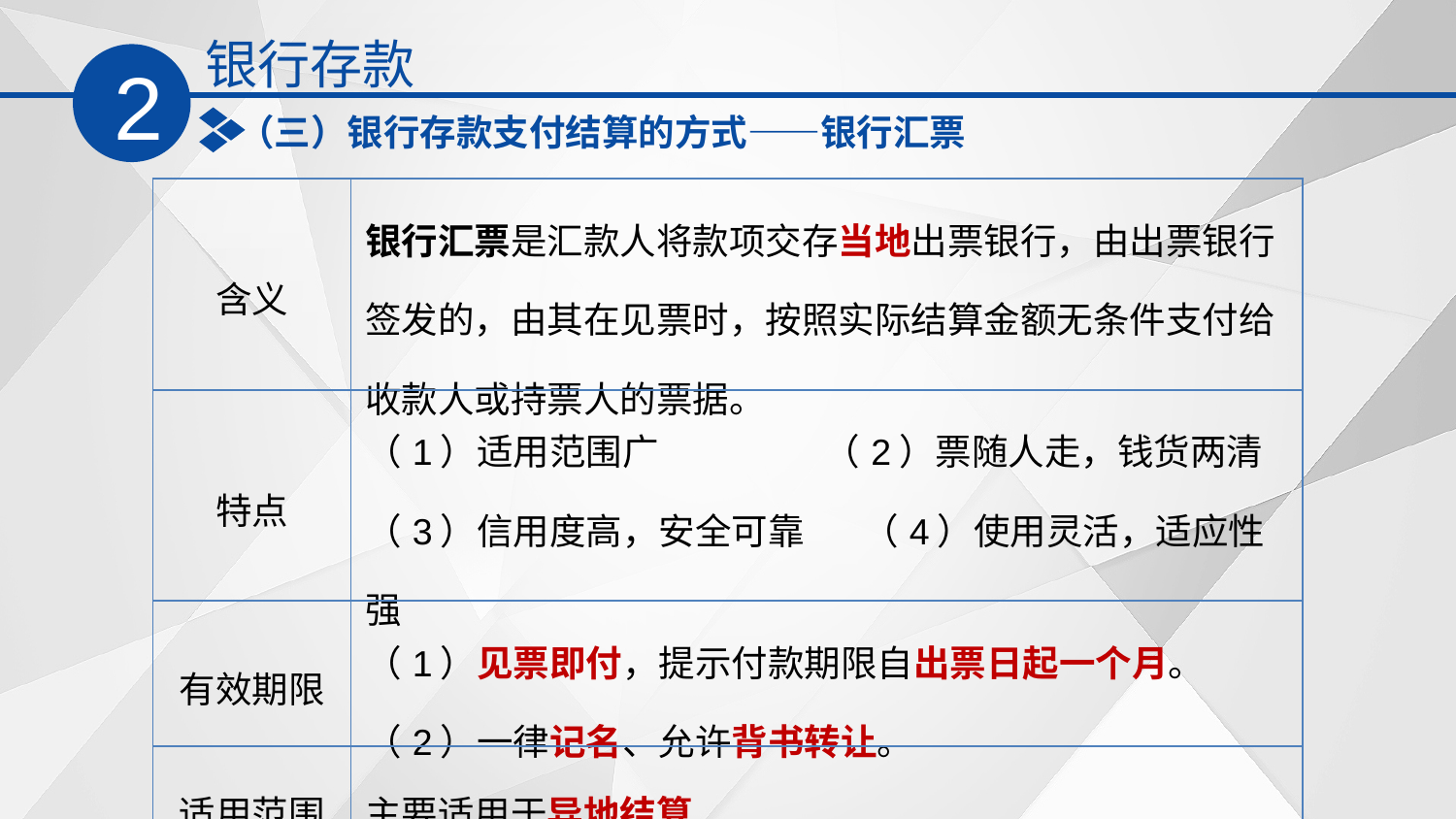

银行存款
2

（三）银行存款支付结算的方式——银行汇票

| 含义 | 银行汇票是汇款人将款项交存当地出票银行，由出票银行签发的，由其在见票时，按照实际结算金额无条件支付给收款人或持票人的票据。 |
| --- | --- |
| 特点 | （1）适用范围广 （2）票随人走，钱货两清 （3）信用度高，安全可靠 （4）使用灵活，适应性强 |
| 有效期限 | （1）见票即付，提示付款期限自出票日起一个月。 （2）一律记名、允许背书转让。 |
| 适用范围 | 主要适用于异地结算 |